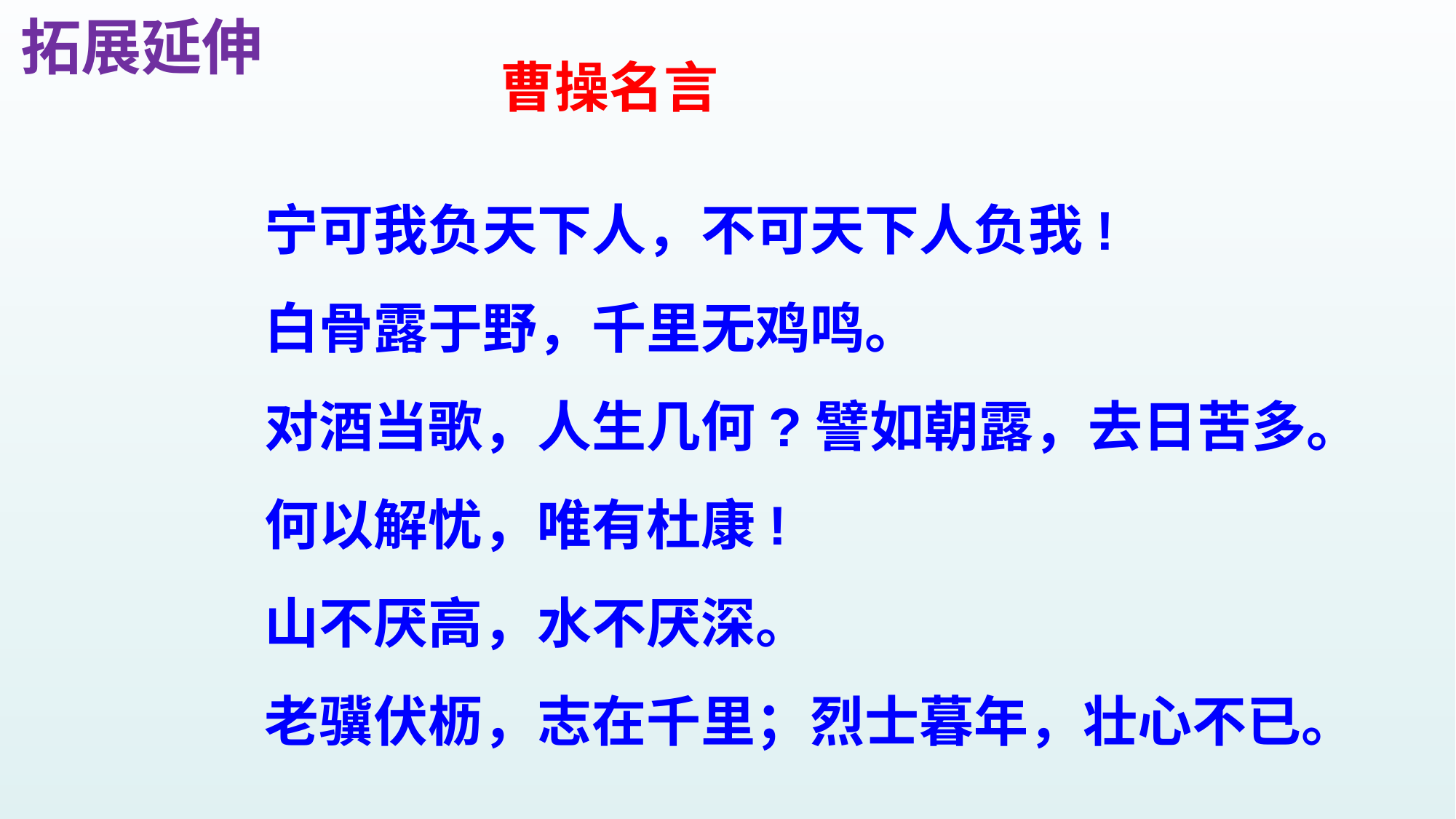

拓展延伸
曹操名言
宁可我负天下人，不可天下人负我!
白骨露于野，千里无鸡鸣。
对酒当歌，人生几何?譬如朝露，去日苦多。
何以解忧，唯有杜康!
山不厌高，水不厌深。
老骥伏枥，志在千里；烈士暮年，壮心不已。